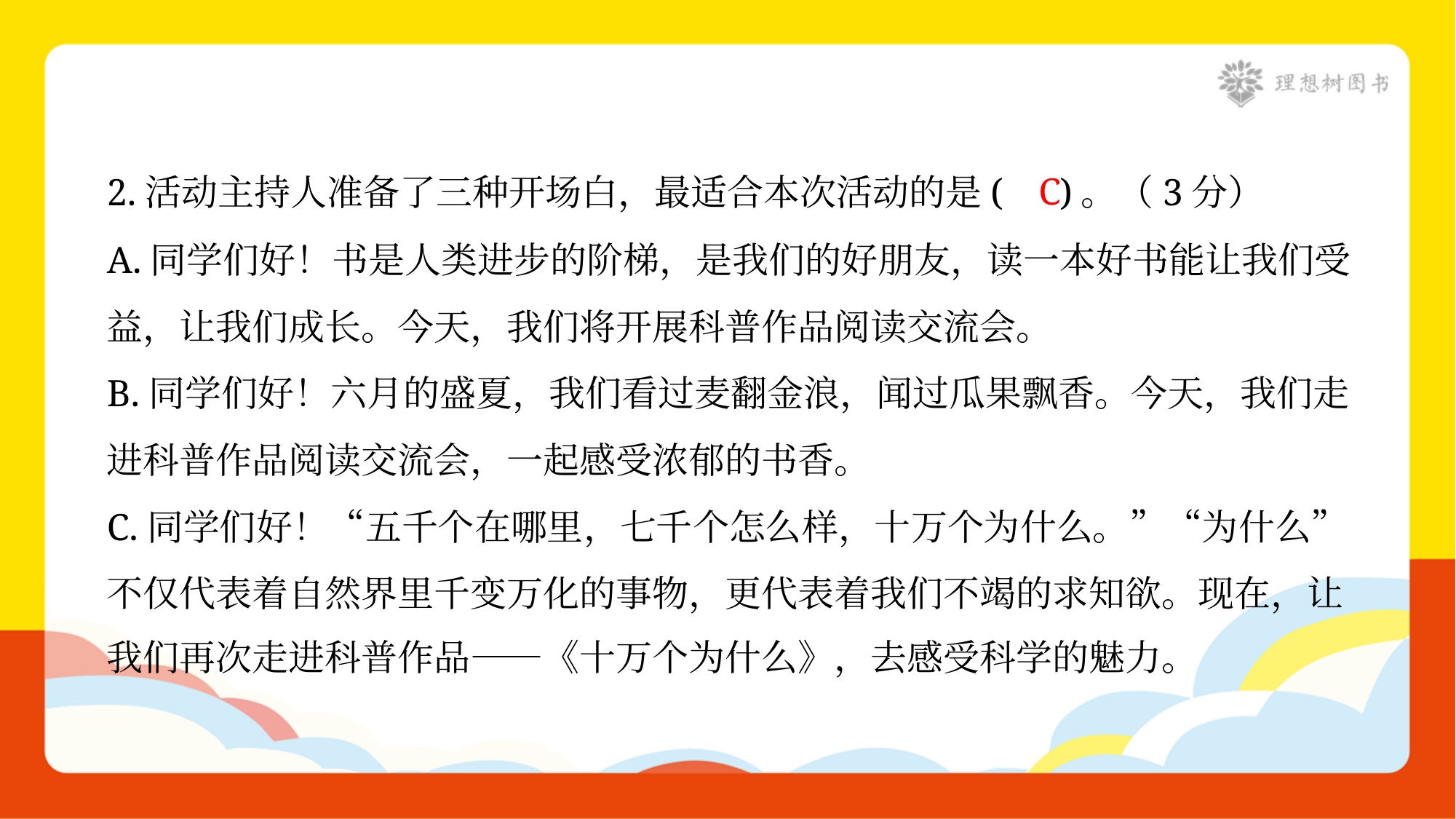

C
2.活动主持人准备了三种开场白，最适合本次活动的是(      )。（3分）
A.同学们好！书是人类进步的阶梯，是我们的好朋友，读一本好书能让我们受
益，让我们成长。今天，我们将开展科普作品阅读交流会。
B.同学们好！六月的盛夏，我们看过麦翻金浪，闻过瓜果飘香。今天，我们走
进科普作品阅读交流会，一起感受浓郁的书香。
C.同学们好！“五千个在哪里，七千个怎么样，十万个为什么。”“为什么”
不仅代表着自然界里千变万化的事物，更代表着我们不竭的求知欲。现在，让
我们再次走进科普作品——《十万个为什么》，去感受科学的魅力。